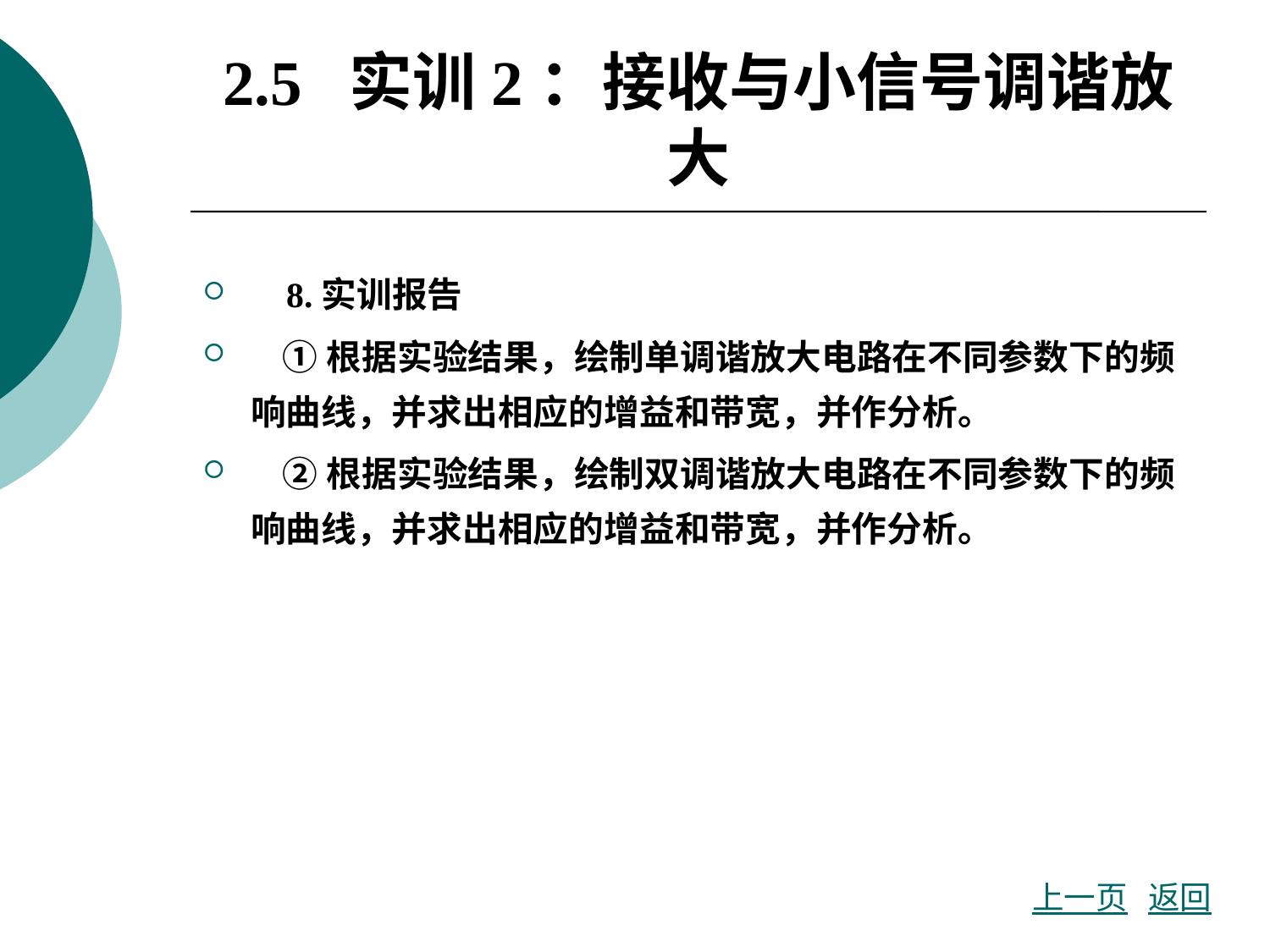

# 2.5  实训2：接收与小信号调谐放大
    8.实训报告
    ①根据实验结果，绘制单调谐放大电路在不同参数下的频响曲线，并求出相应的增益和带宽，并作分析。
    ②根据实验结果，绘制双调谐放大电路在不同参数下的频响曲线，并求出相应的增益和带宽，并作分析。
上一页
返回